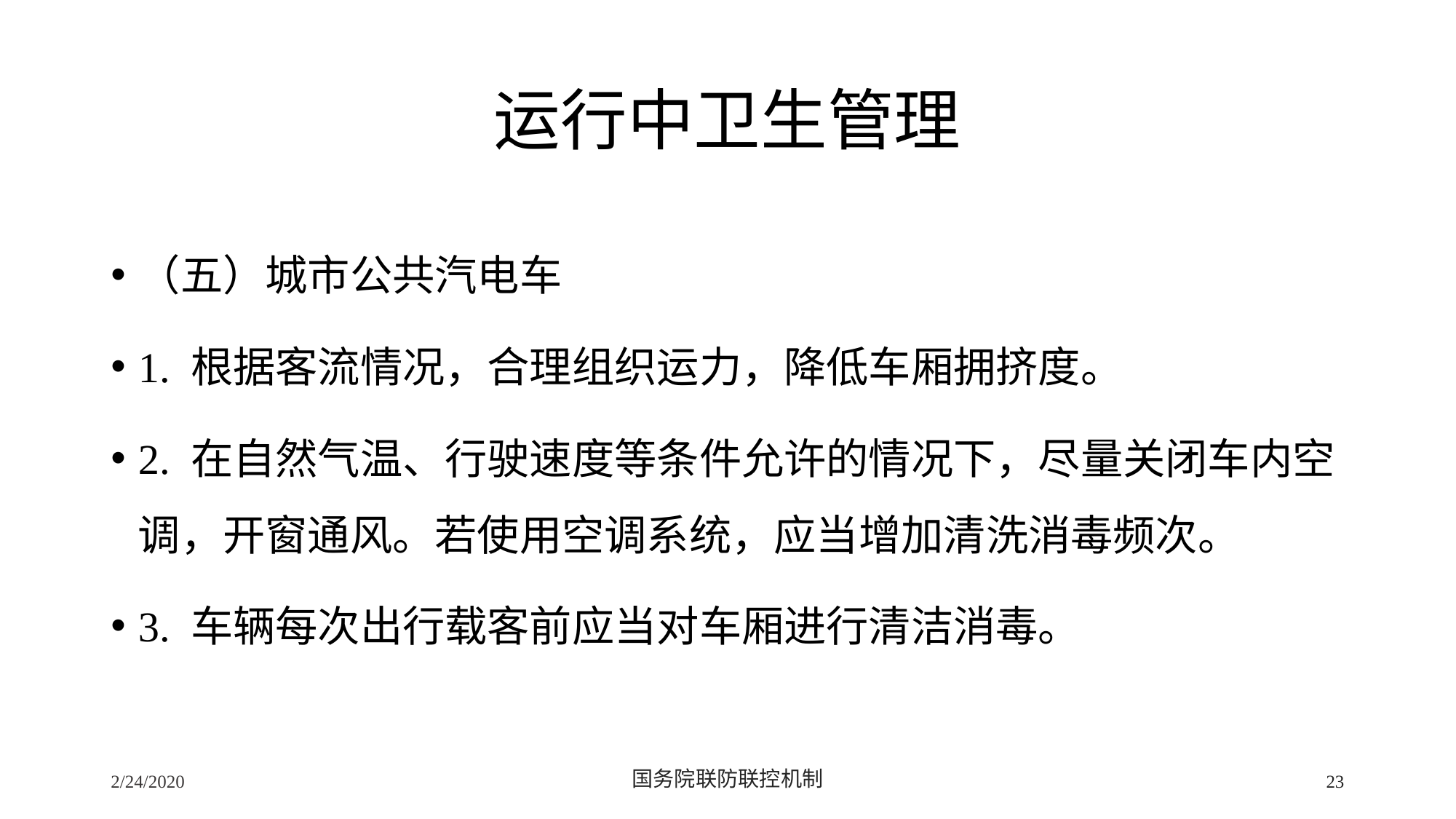

# 运行中卫生管理
（五）城市公共汽电车
1. 根据客流情况，合理组织运力，降低车厢拥挤度。
2. 在自然气温、行驶速度等条件允许的情况下，尽量关闭车内空调，开窗通风。若使用空调系统，应当增加清洗消毒频次。
3. 车辆每次出行载客前应当对车厢进行清洁消毒。
2/24/2020
国务院联防联控机制
23